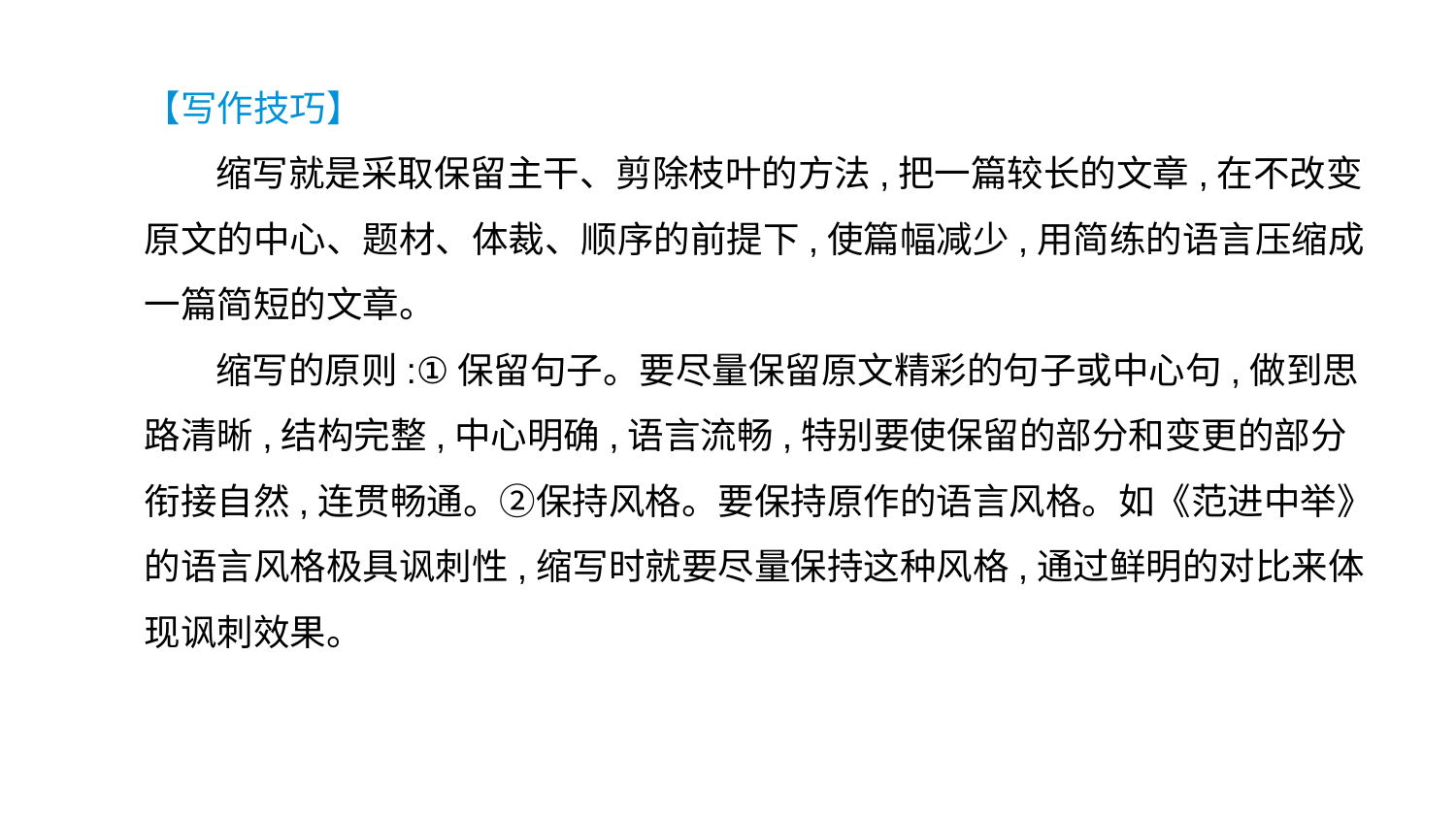

【写作技巧】
缩写就是采取保留主干、剪除枝叶的方法,把一篇较长的文章,在不改变原文的中心、题材、体裁、顺序的前提下,使篇幅减少,用简练的语言压缩成一篇简短的文章。
缩写的原则:①保留句子。要尽量保留原文精彩的句子或中心句,做到思路清晰,结构完整,中心明确,语言流畅,特别要使保留的部分和变更的部分衔接自然,连贯畅通。②保持风格。要保持原作的语言风格。如《范进中举》的语言风格极具讽刺性,缩写时就要尽量保持这种风格,通过鲜明的对比来体现讽刺效果。